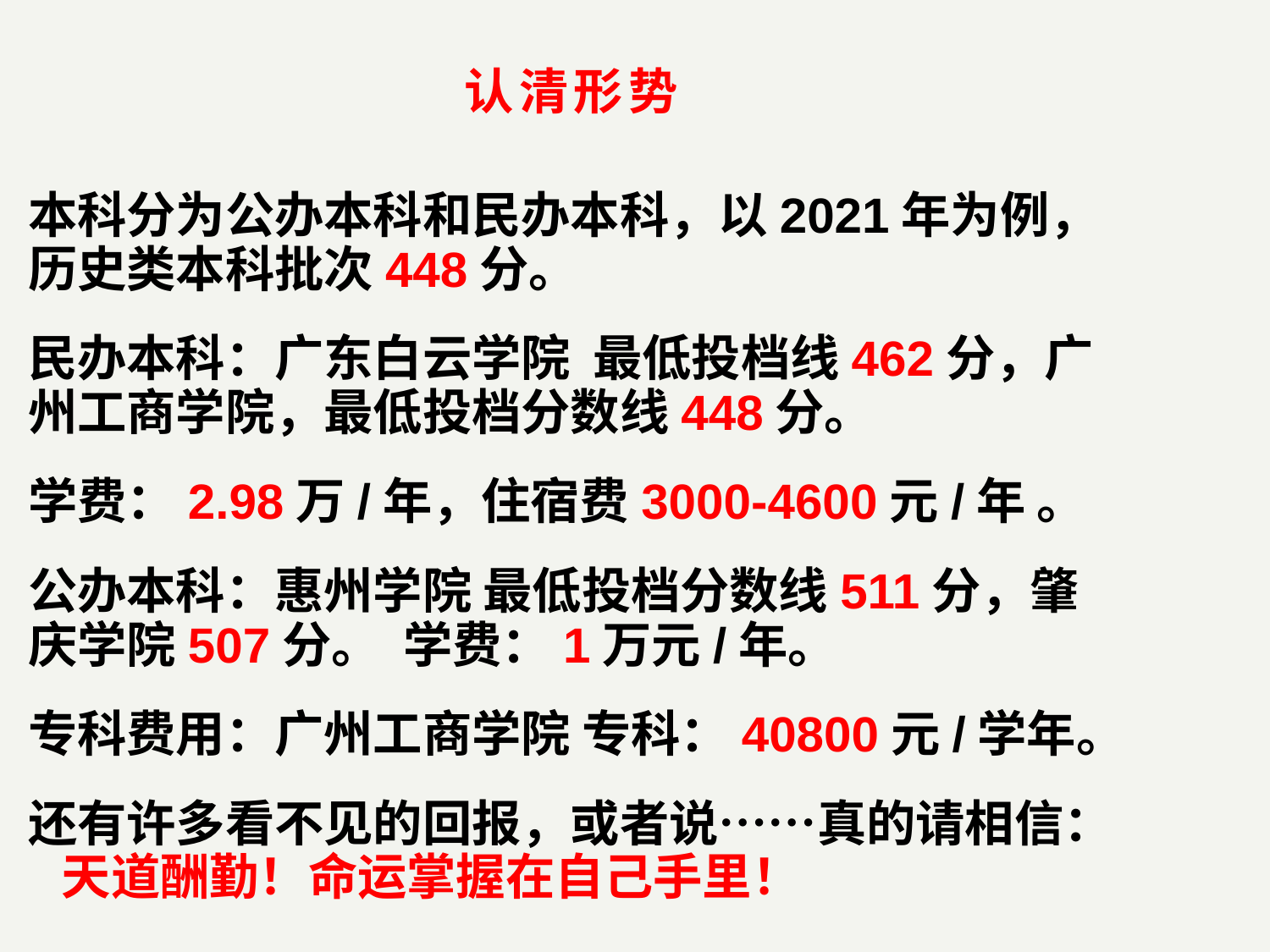

认清形势
本科分为公办本科和民办本科，以2021年为例，历史类本科批次448分。
民办本科：广东白云学院  最低投档线462分，广州工商学院，最低投档分数线448分。
学费：2.98万/年，住宿费3000-4600元/年 。
公办本科：惠州学院 最低投档分数线511分，肇庆学院507分。  学费：1万元/年。
专科费用：广州工商学院 专科：40800元/学年。
还有许多看不见的回报，或者说……真的请相信：    天道酬勤！命运掌握在自己手里！